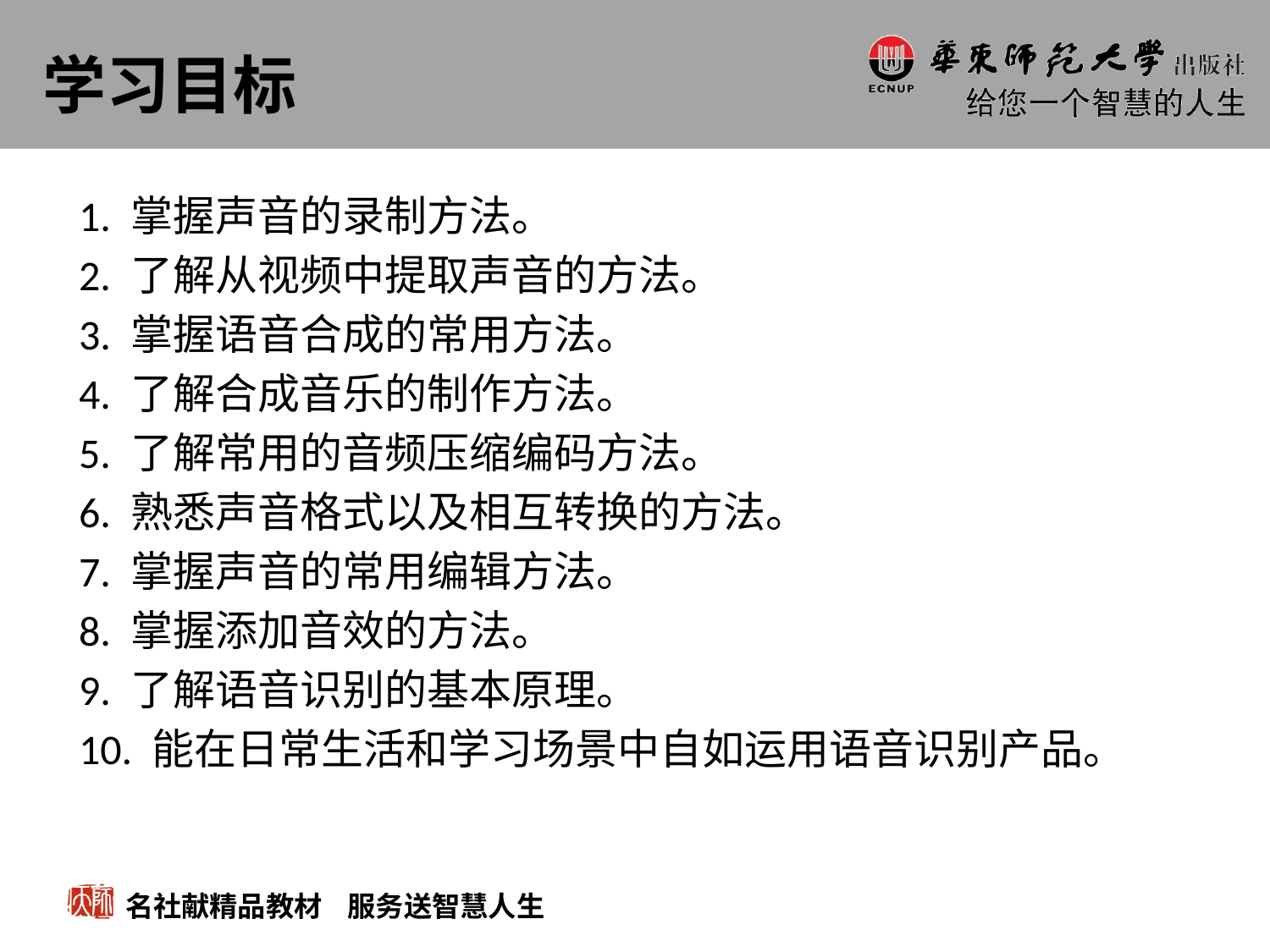

# 学习目标
1. 掌握声音的录制方法。
2. 了解从视频中提取声音的方法。
3. 掌握语音合成的常用方法。
4. 了解合成音乐的制作方法。
5. 了解常用的音频压缩编码方法。
6. 熟悉声音格式以及相互转换的方法。
7. 掌握声音的常用编辑方法。
8. 掌握添加音效的方法。
9. 了解语音识别的基本原理。
10. 能在日常生活和学习场景中自如运用语音识别产品。